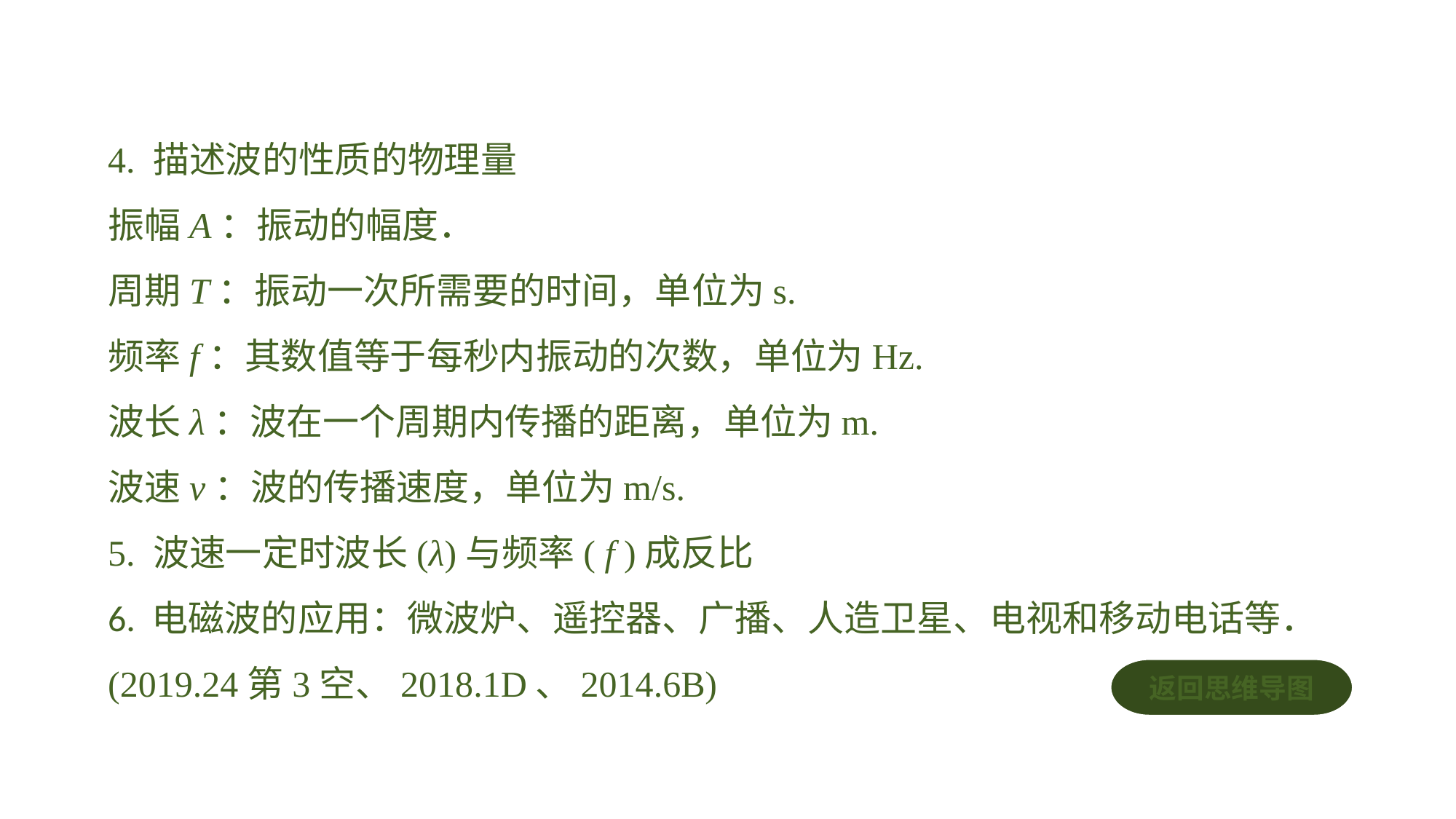

4. 描述波的性质的物理量
振幅A：振动的幅度．周期T：振动一次所需要的时间，单位为s.频率f：其数值等于每秒内振动的次数，单位为Hz.波长λ：波在一个周期内传播的距离，单位为m.波速v：波的传播速度，单位为m/s.5. 波速一定时波长(λ)与频率( f )成反比6. 电磁波的应用：微波炉、遥控器、广播、人造卫星、电视和移动电话等．
(2019.24第3空、2018.1D、2014.6B)
返回思维导图